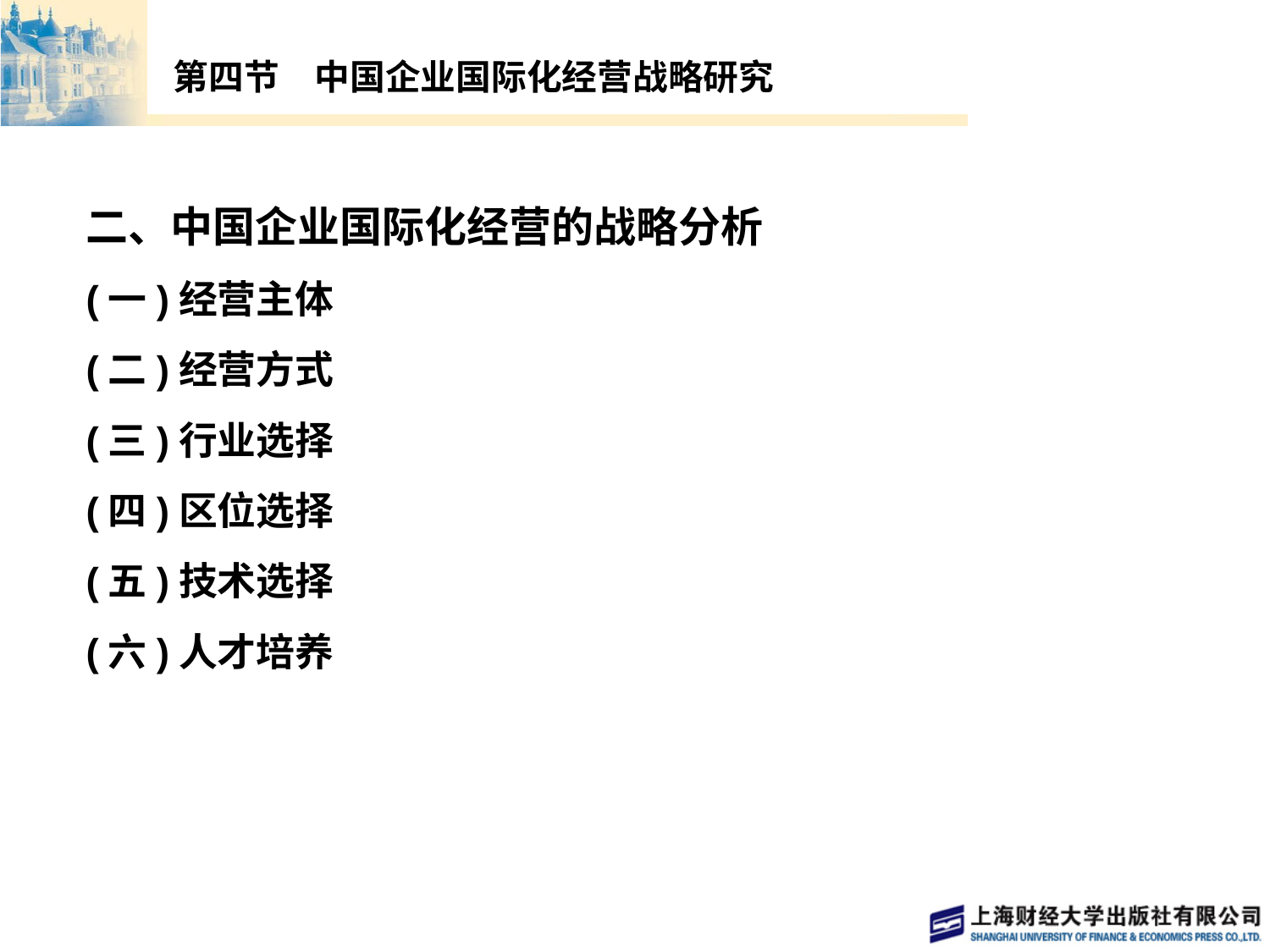

# 第四节　中国企业国际化经营战略研究
二、中国企业国际化经营的战略分析
(一)经营主体
(二)经营方式
(三)行业选择
(四)区位选择
(五)技术选择
(六)人才培养